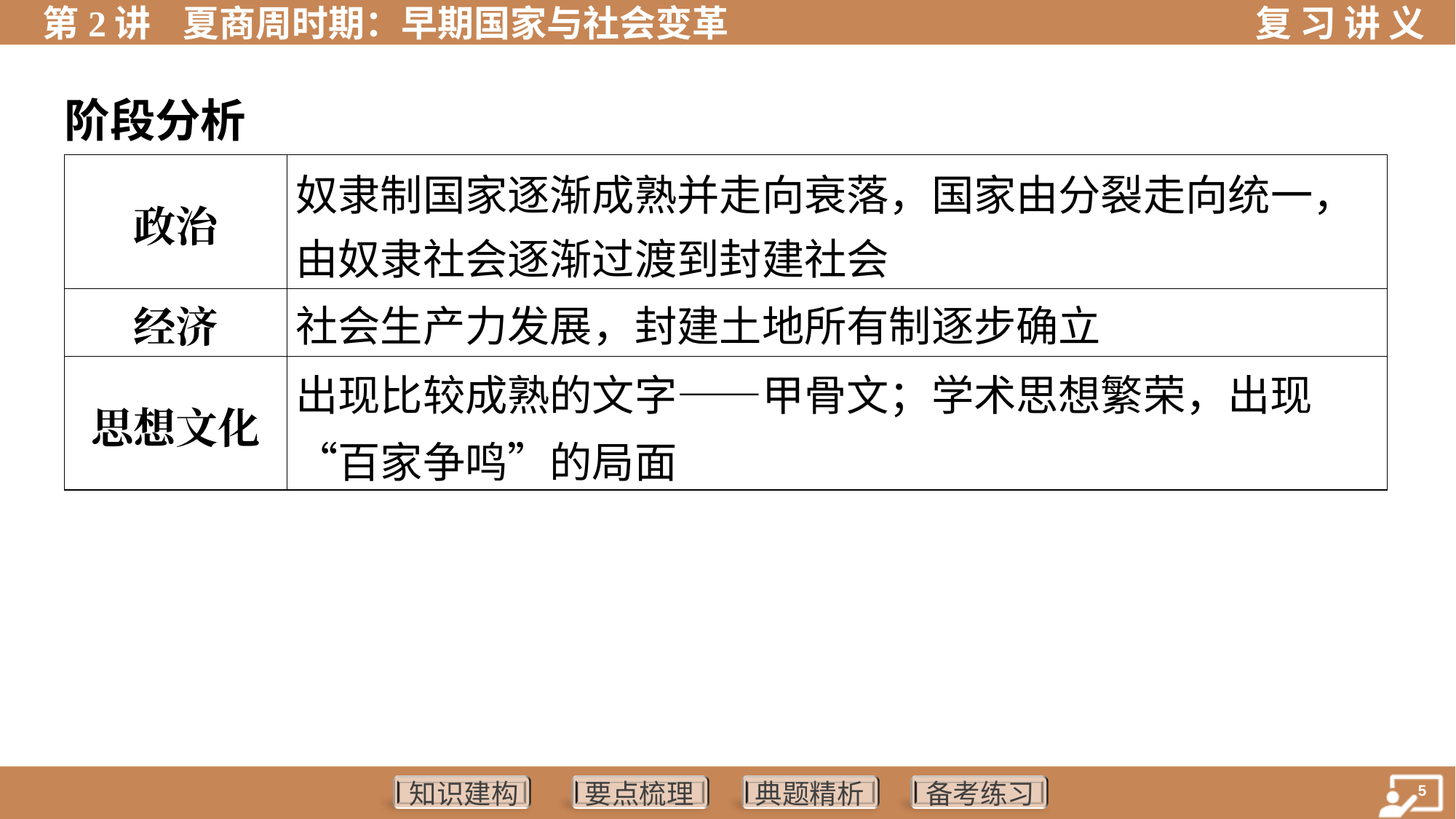

阶段分析
| 政治 | 奴隶制国家逐渐成熟并走向衰落，国家由分裂走向统一， 由奴隶社会逐渐过渡到封建社会 |
| --- | --- |
| 经济 | 社会生产力发展，封建土地所有制逐步确立 |
| 思想文化 | 出现比较成熟的文字——甲骨文；学术思想繁荣，出现“百家争鸣”的局面 |